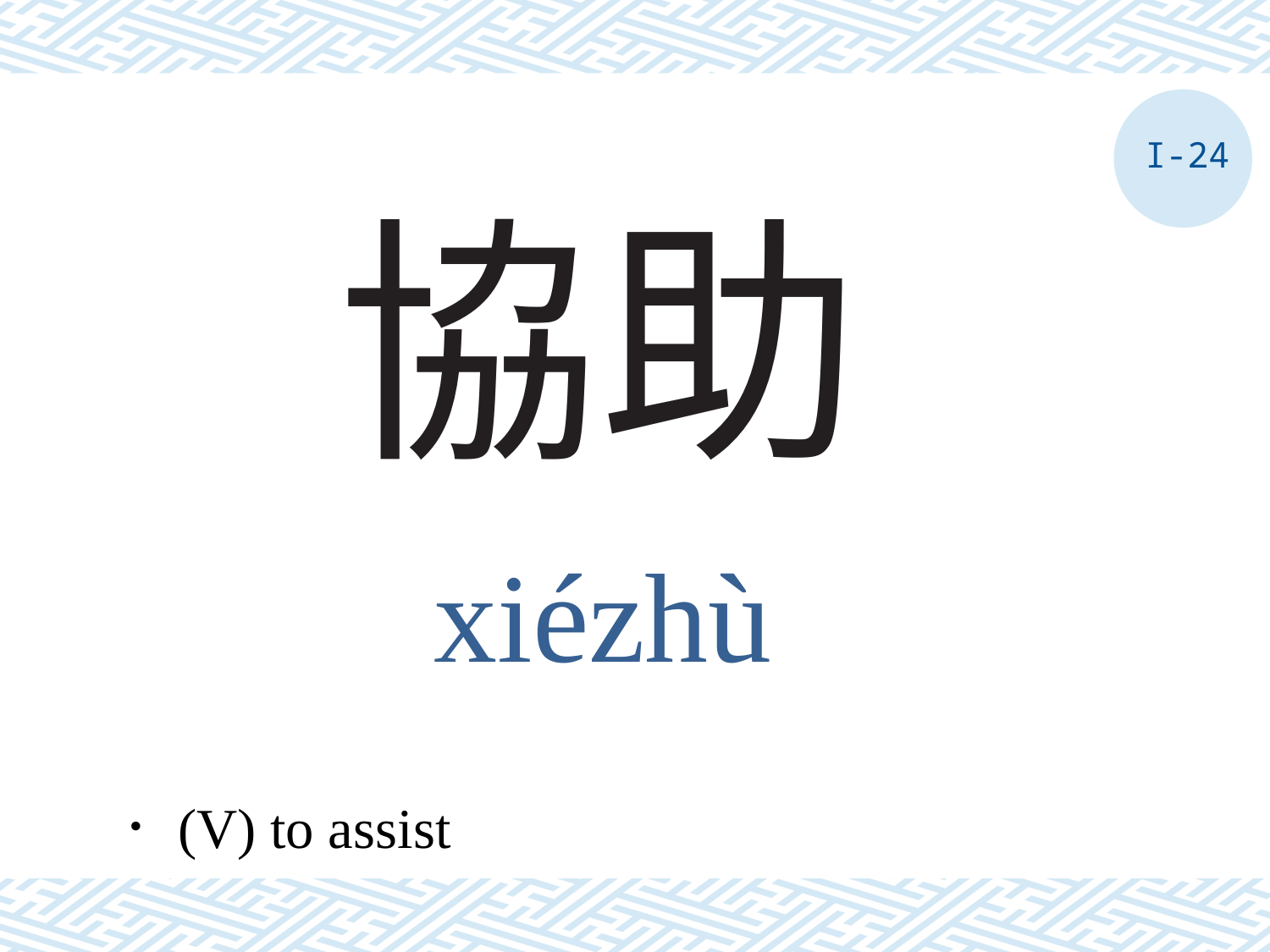

I-24

# 協助
xiézhù
．(V) to assist